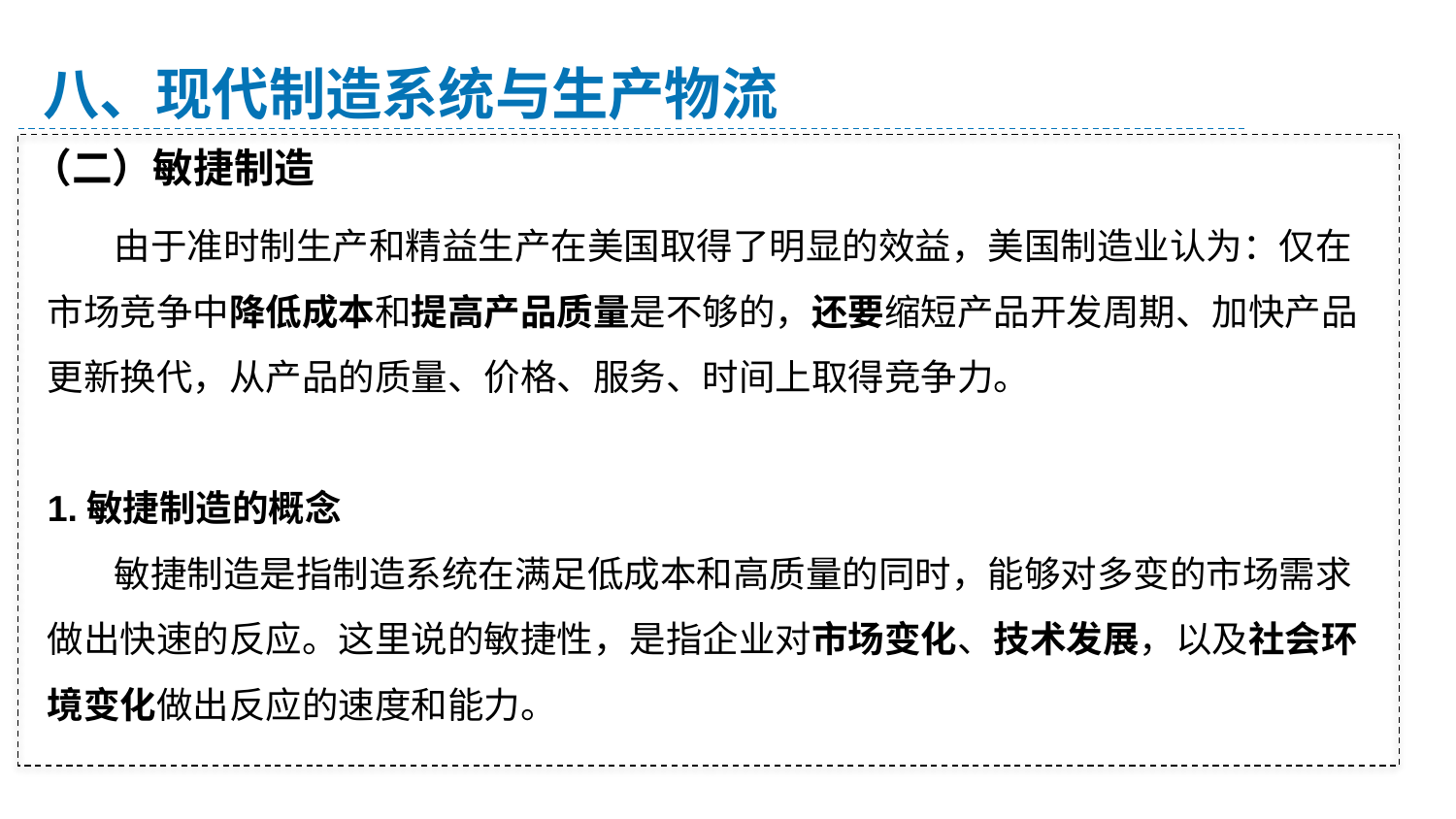

八、现代制造系统与生产物流
（二）敏捷制造

       由于准时制生产和精益生产在美国取得了明显的效益，美国制造业认为：仅在市场竞争中降低成本和提高产品质量是不够的，还要缩短产品开发周期、加快产品更新换代，从产品的质量、价格、服务、时间上取得竞争力。

1.敏捷制造的概念
       敏捷制造是指制造系统在满足低成本和高质量的同时，能够对多变的市场需求做出快速的反应。这里说的敏捷性，是指企业对市场变化、技术发展，以及社会环境变化做出反应的速度和能力。